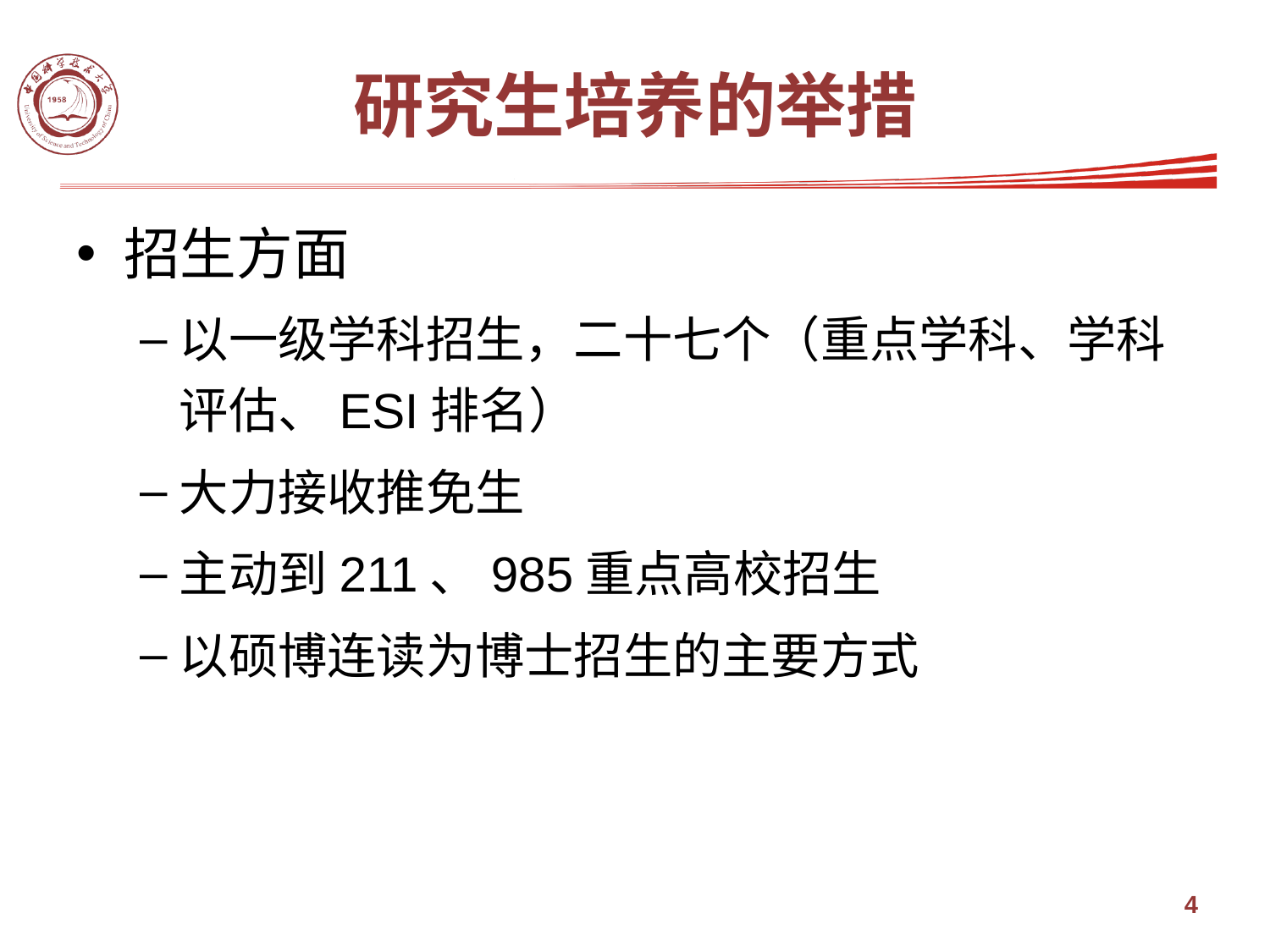

# 研究生培养的举措
招生方面
以一级学科招生，二十七个（重点学科、学科评估、ESI排名）
大力接收推免生
主动到211、985重点高校招生
以硕博连读为博士招生的主要方式